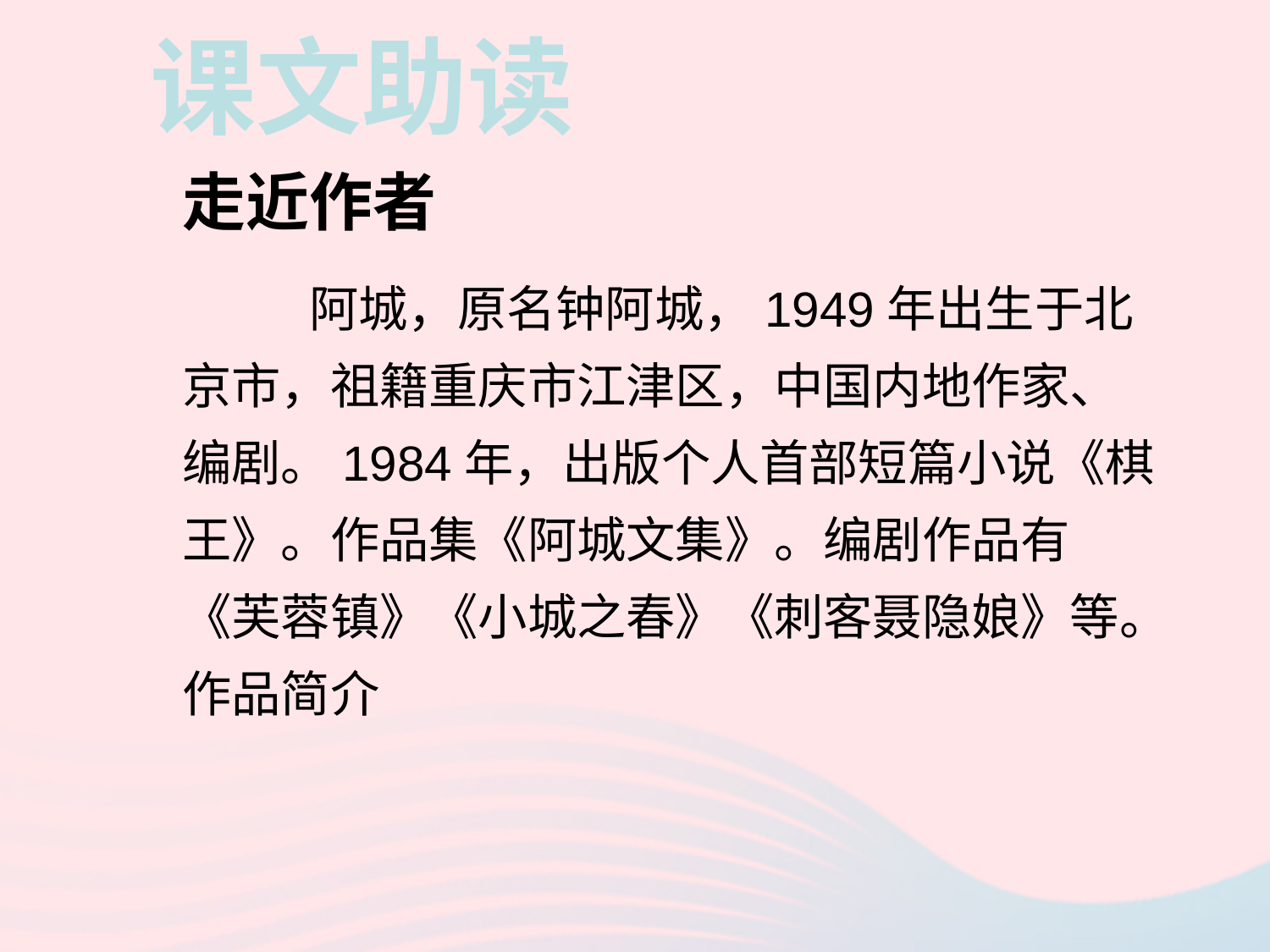

课文助读
走近作者
	阿城，原名钟阿城，1949年出生于北京市，祖籍重庆市江津区，中国内地作家、编剧。1984年，出版个人首部短篇小说《棋王》。作品集《阿城文集》。编剧作品有《芙蓉镇》《小城之春》《刺客聂隐娘》等。
作品简介